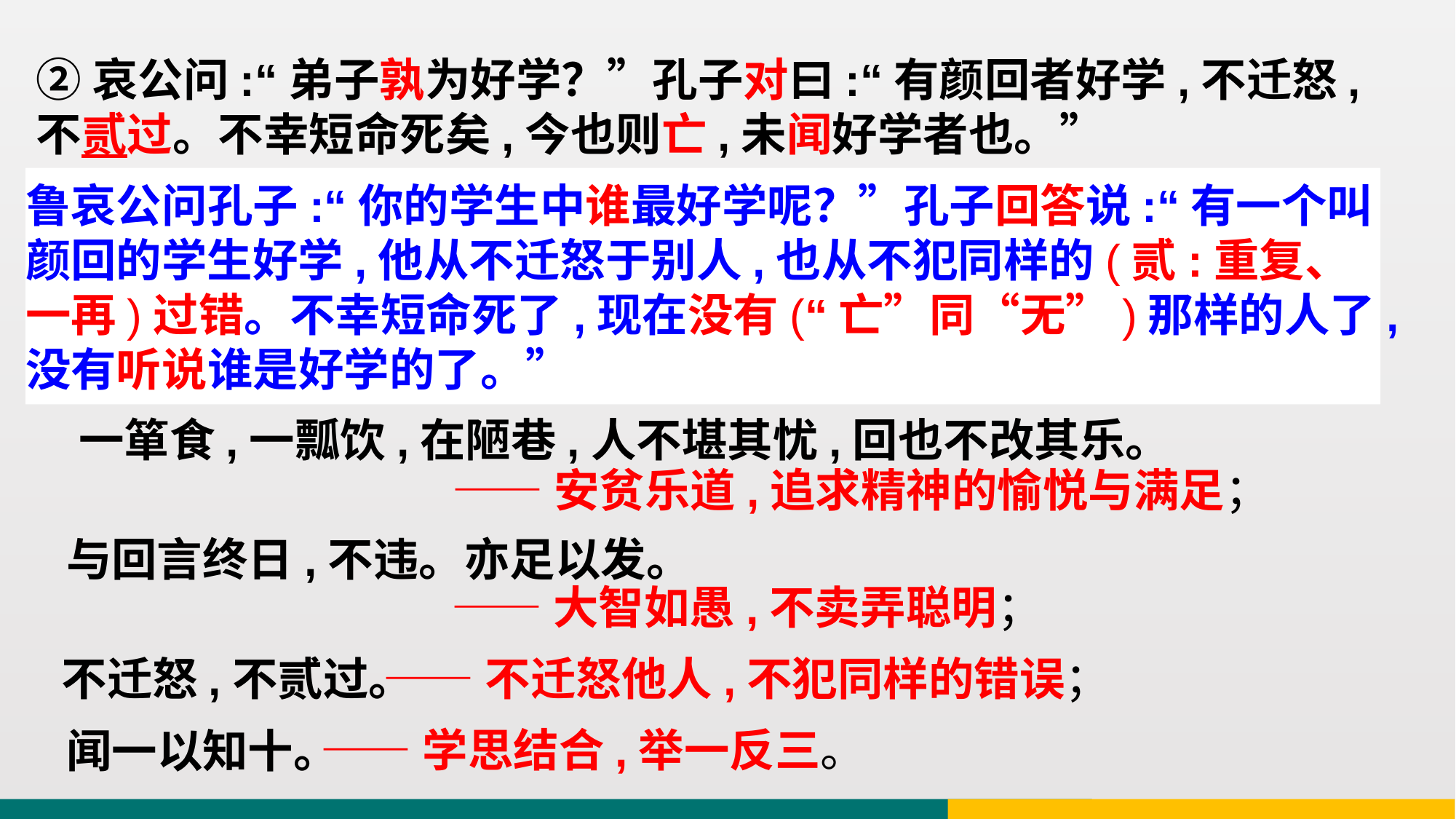

②哀公问:“弟子孰为好学？”孔子对曰:“有颜回者好学,不迁怒,不贰过。不幸短命死矣,今也则亡,未闻好学者也。”
鲁哀公问孔子:“你的学生中谁最好学呢？”孔子回答说:“有一个叫颜回的学生好学,他从不迁怒于别人,也从不犯同样的(贰:重复、一再)过错。不幸短命死了,现在没有(“亡”同“无”)那样的人了,没有听说谁是好学的了。”
一箪食,一瓢饮,在陋巷,人不堪其忧,回也不改其乐。
——安贫乐道,追求精神的愉悦与满足；
与回言终日,不违。亦足以发。
——大智如愚,不卖弄聪明；
——不迁怒他人,不犯同样的错误；
不迁怒,不贰过。
——学思结合,举一反三。
闻一以知十。